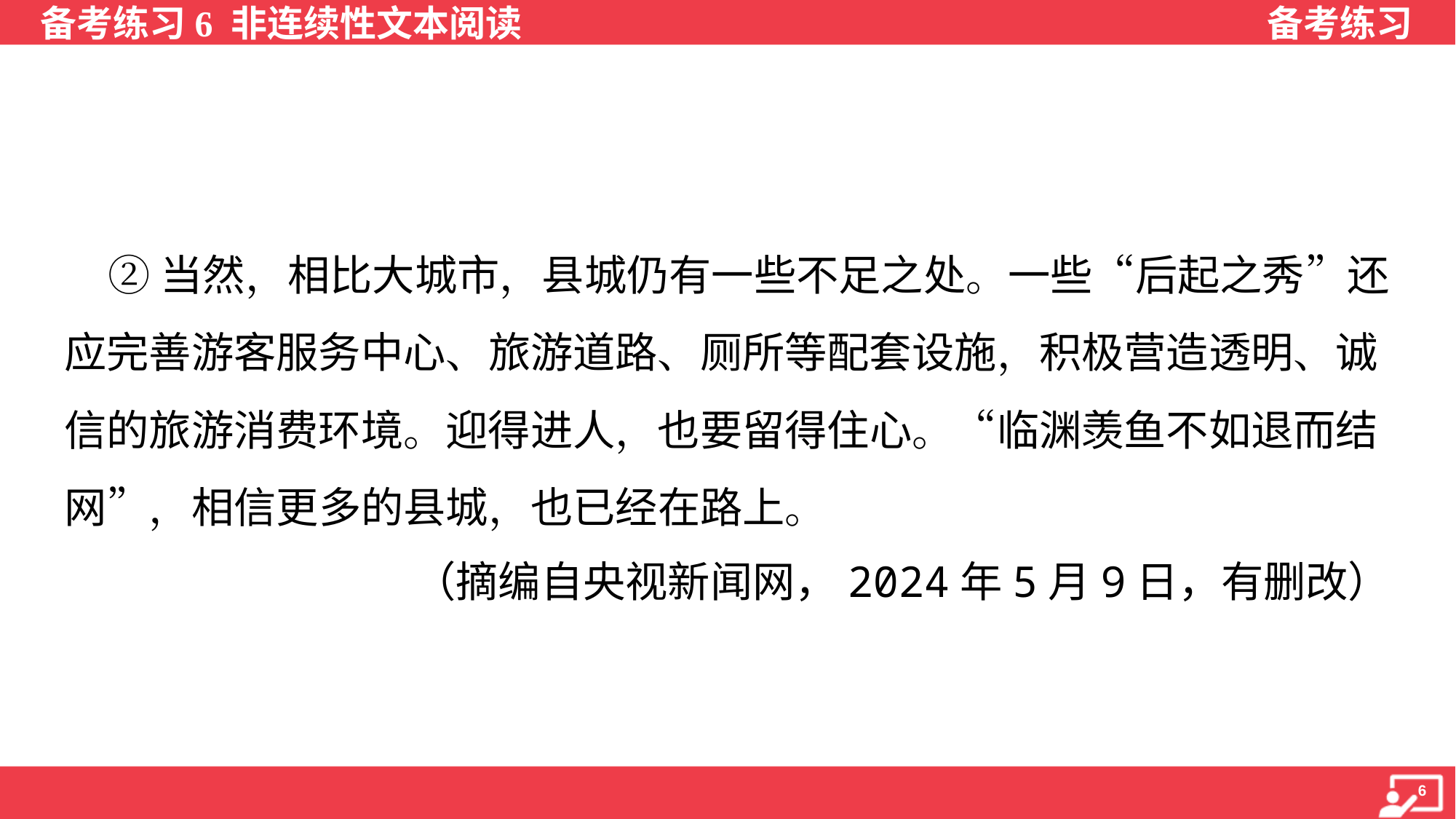

②当然，相比大城市，县城仍有一些不足之处。一些“后起之秀”还
应完善游客服务中心、旅游道路、厕所等配套设施，积极营造透明、诚
信的旅游消费环境。迎得进人，也要留得住心。“临渊羡鱼不如退而结
网”，相信更多的县城，也已经在路上。
    （摘编自央视新闻网，2024年5月9日，有删改）